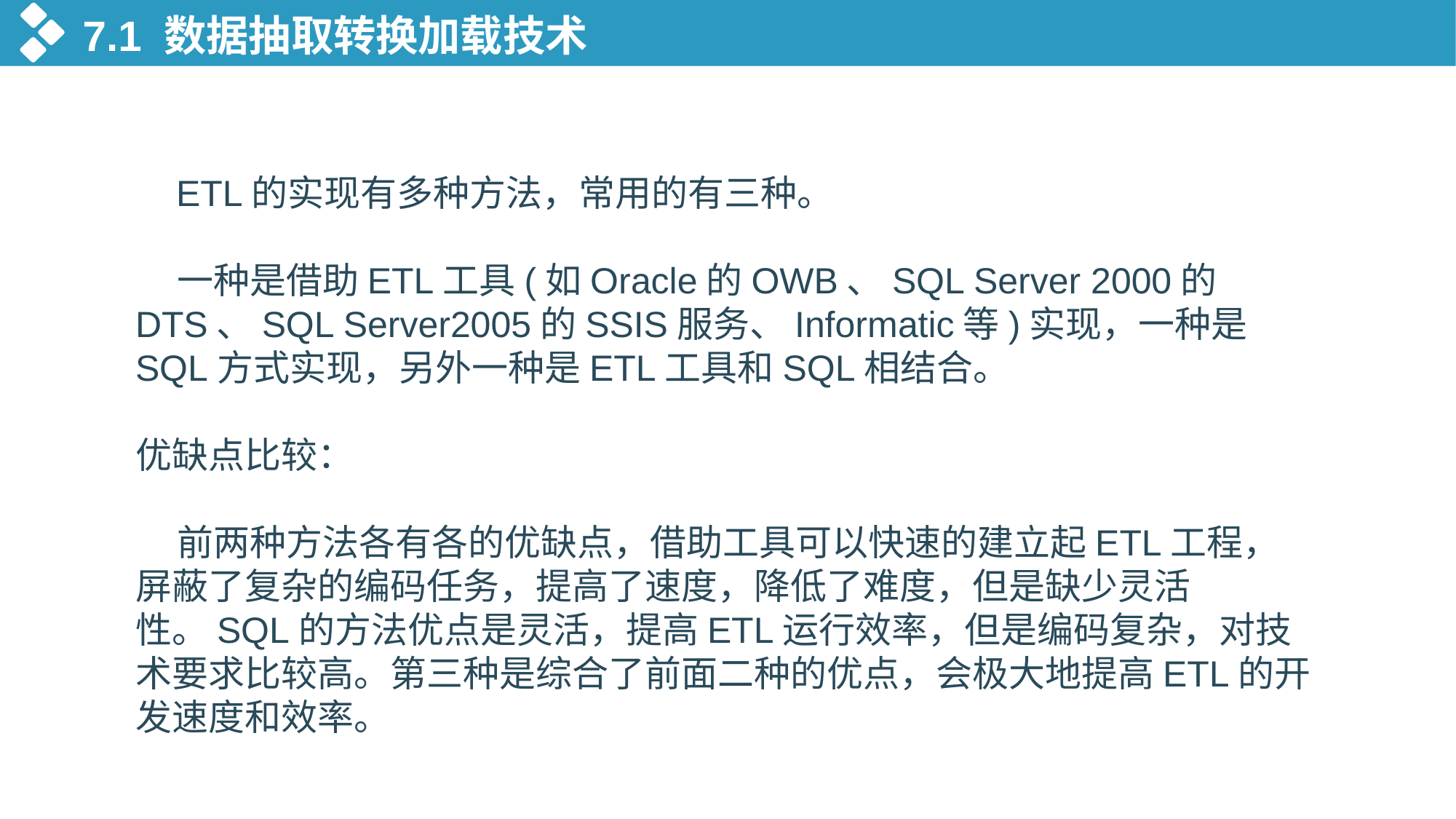

7.1 数据抽取转换加载技术

    ETL的实现有多种方法，常用的有三种。

    一种是借助ETL工具(如Oracle的OWB、SQL Server 2000的DTS、SQL Server2005的SSIS服务、Informatic等)实现，一种是SQL方式实现，另外一种是ETL工具和SQL相结合。

优缺点比较：

    前两种方法各有各的优缺点，借助工具可以快速的建立起ETL工程，屏蔽了复杂的编码任务，提高了速度，降低了难度，但是缺少灵活性。SQL的方法优点是灵活，提高ETL运行效率，但是编码复杂，对技术要求比较高。第三种是综合了前面二种的优点，会极大地提高ETL的开发速度和效率。